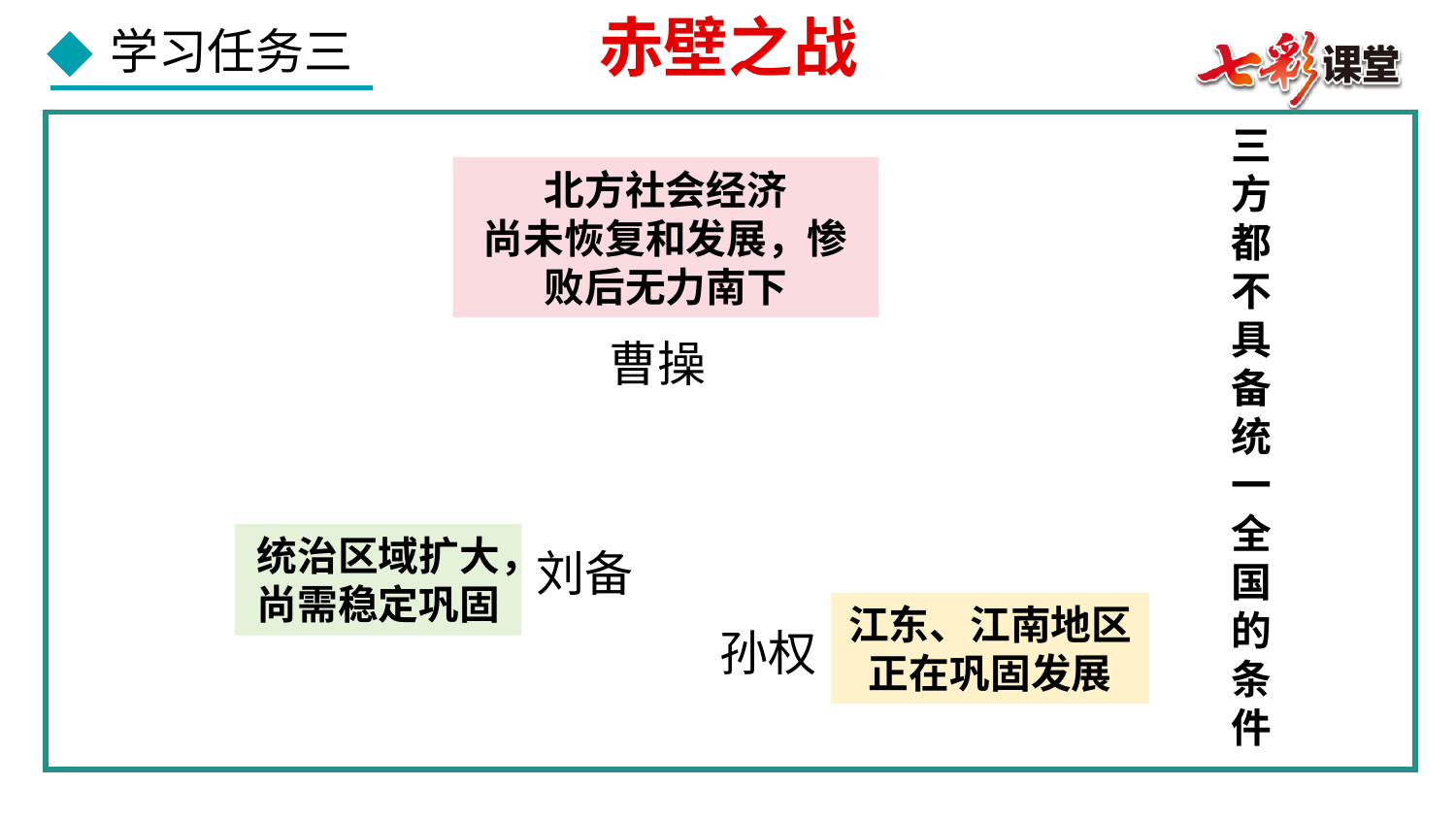

赤壁之战
三方都不具备统一全国的条件
北方社会经济
尚未恢复和发展，惨败后无力南下
曹操
统治区域扩大，
尚需稳定巩固
刘备
江东、江南地区正在巩固发展
孙权